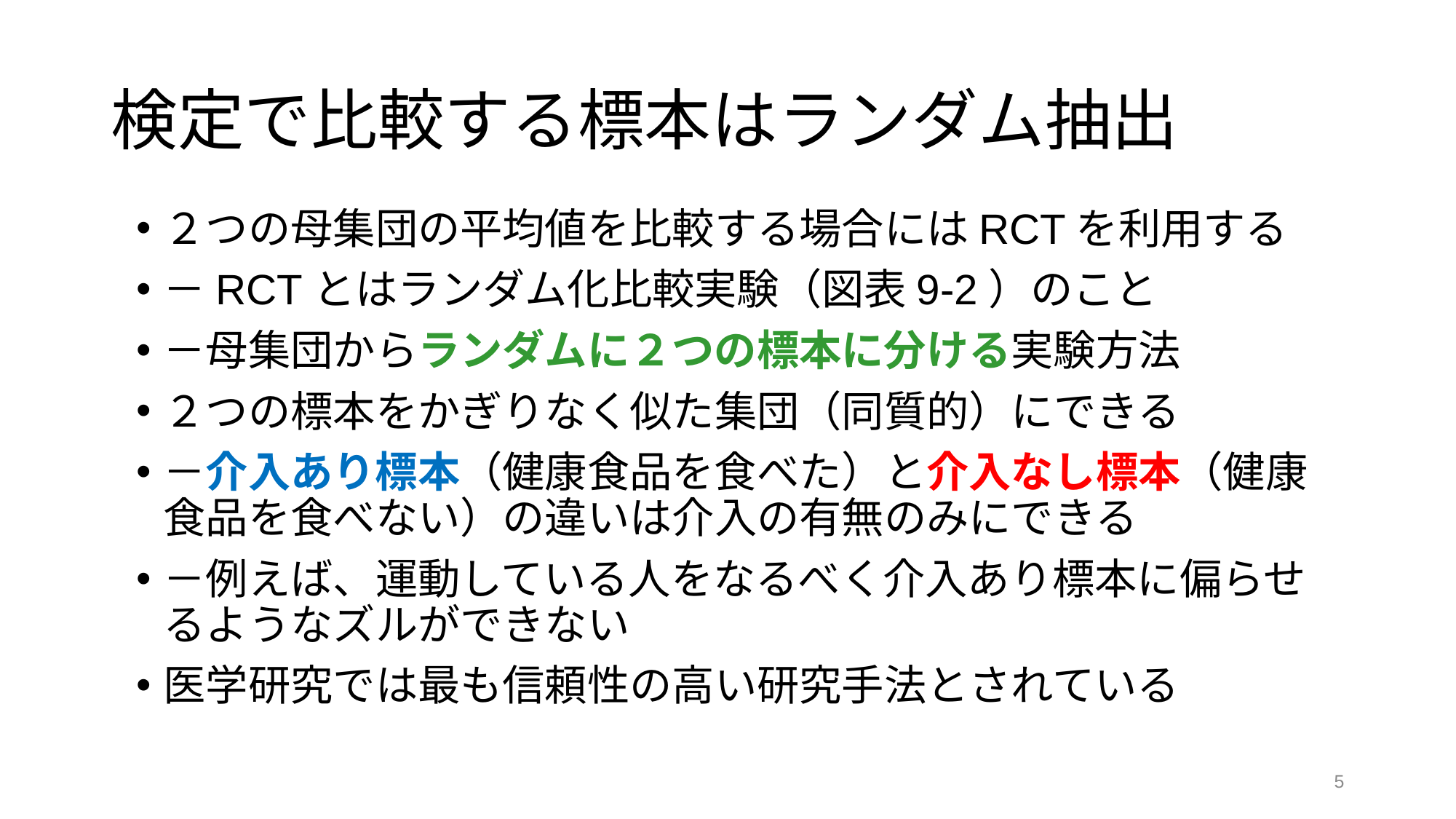

# 検定で比較する標本はランダム抽出
２つの母集団の平均値を比較する場合にはRCTを利用する
－RCTとはランダム化比較実験（図表9-2）のこと
－母集団からランダムに２つの標本に分ける実験方法
２つの標本をかぎりなく似た集団（同質的）にできる
－介入あり標本（健康食品を食べた）と介入なし標本（健康食品を食べない）の違いは介入の有無のみにできる
－例えば、運動している人をなるべく介入あり標本に偏らせるようなズルができない
医学研究では最も信頼性の高い研究手法とされている

5